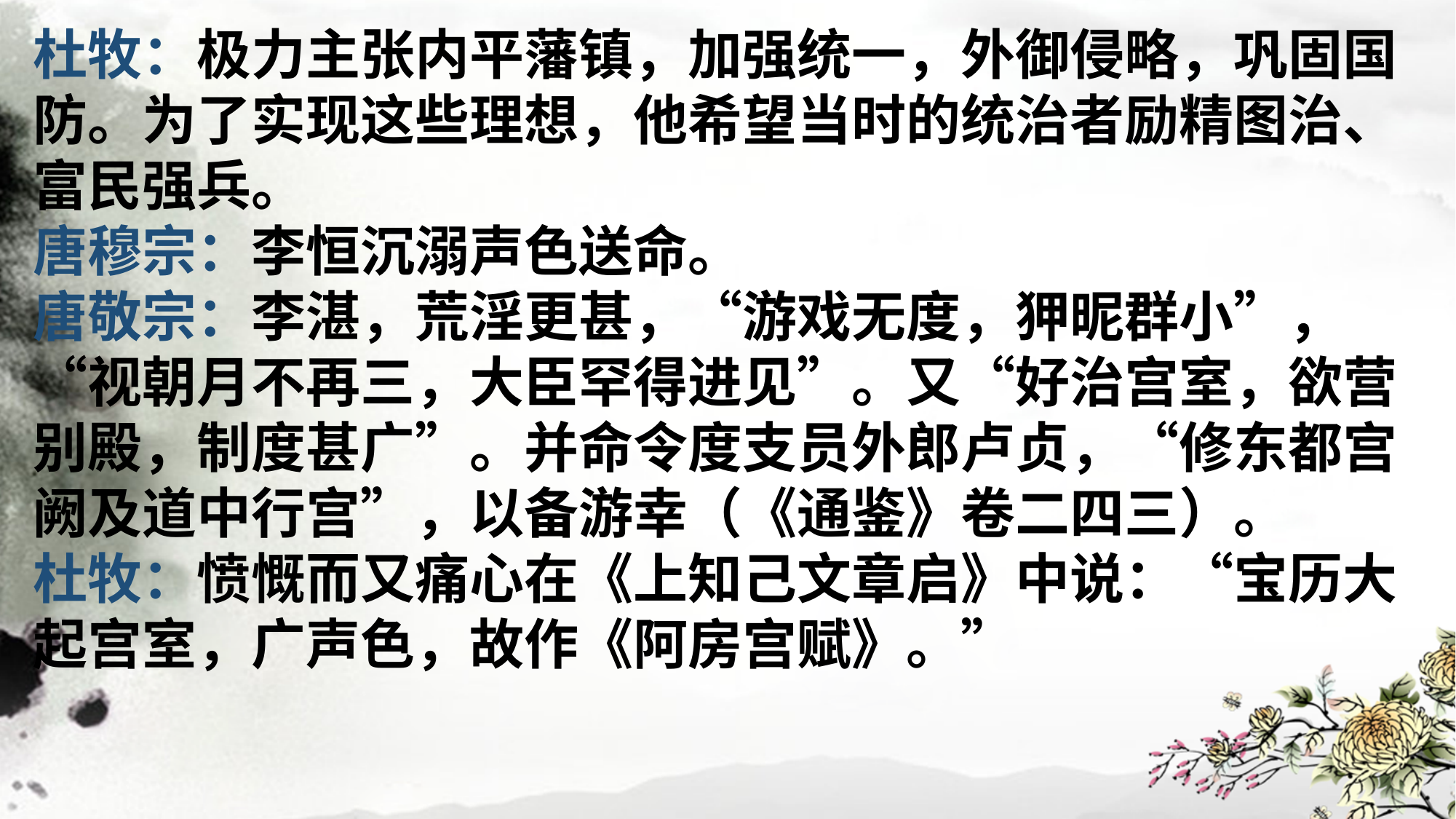

杜牧：极力主张内平藩镇，加强统一，外御侵略，巩固国防。为了实现这些理想，他希望当时的统治者励精图治、富民强兵。
唐穆宗：李恒沉溺声色送命。
唐敬宗：李湛，荒淫更甚，“游戏无度，狎昵群小”，“视朝月不再三，大臣罕得进见”。又“好治宫室，欲营别殿，制度甚广”。并命令度支员外郎卢贞，“修东都宫阙及道中行宫”，以备游幸（《通鉴》卷二四三）。
杜牧：愤慨而又痛心在《上知己文章启》中说：“宝历大起宫室，广声色，故作《阿房宫赋》。”